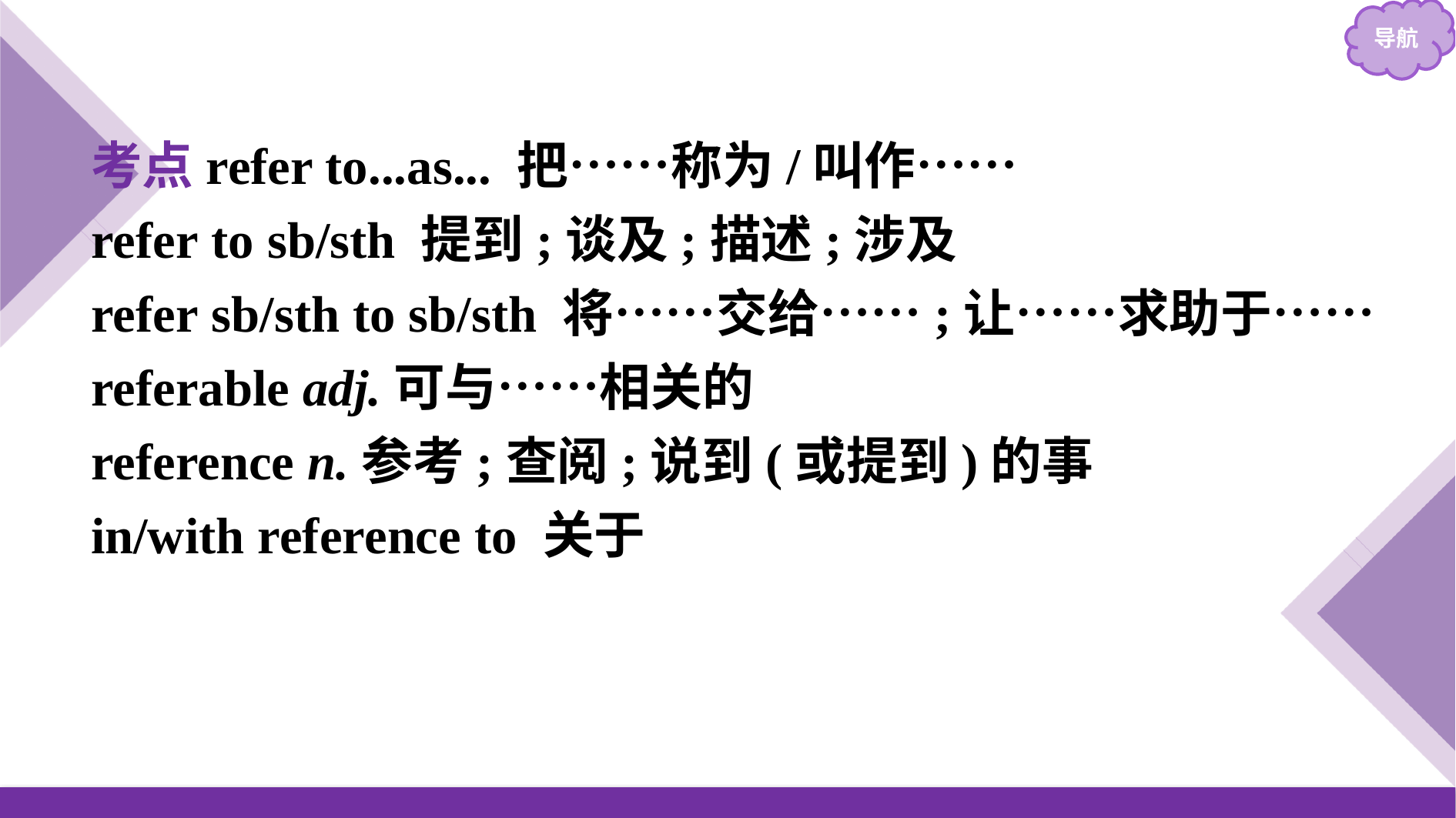

考点refer to...as... 把……称为/叫作……
refer to sb/sth 提到;谈及;描述;涉及
refer sb/sth to sb/sth 将……交给……;让……求助于……
referable adj.可与……相关的
reference n.参考;查阅;说到(或提到)的事
in/with reference to 关于